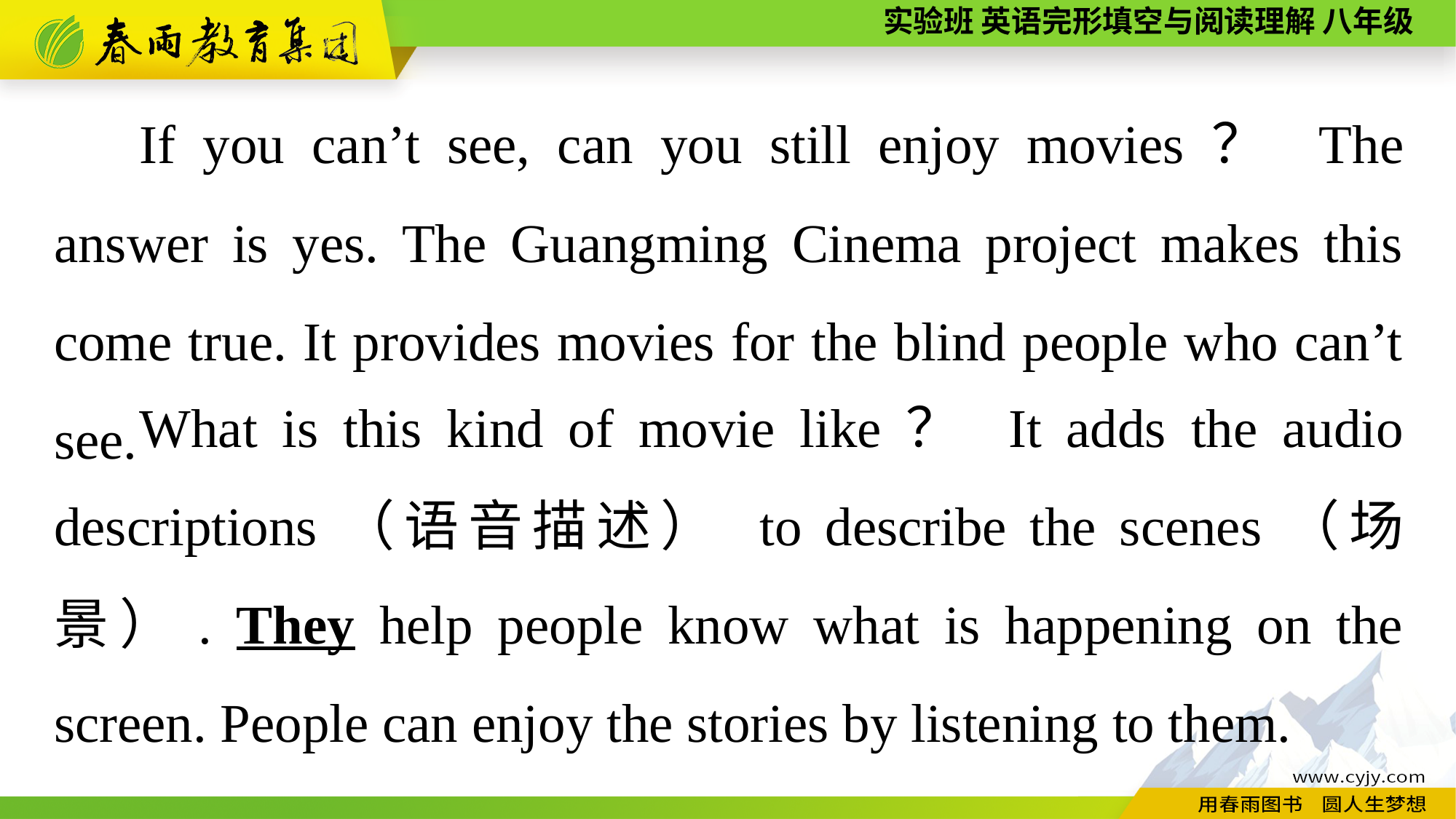

If you can’t see, can you still enjoy movies？ The answer is yes. The Guangming Cinema project makes this come true. It provides movies for the blind people who can’t see.
What is this kind of movie like？ It adds the audio descriptions（语音描述） to describe the scenes（场景）. They help people know what is happening on the screen. People can enjoy the stories by listening to them.